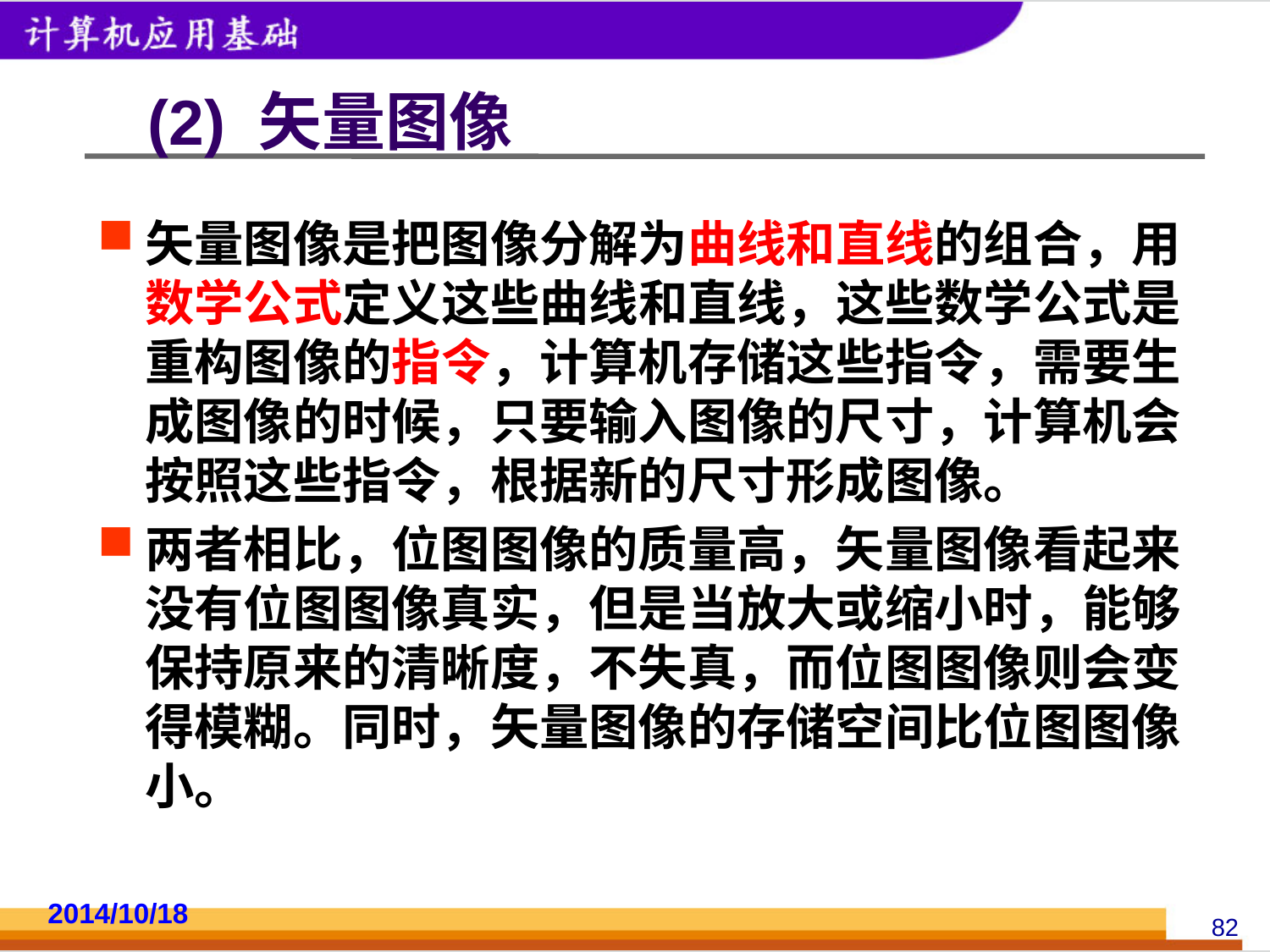

# (2) 矢量图像
矢量图像是把图像分解为曲线和直线的组合，用数学公式定义这些曲线和直线，这些数学公式是重构图像的指令，计算机存储这些指令，需要生成图像的时候，只要输入图像的尺寸，计算机会按照这些指令，根据新的尺寸形成图像。
两者相比，位图图像的质量高，矢量图像看起来没有位图图像真实，但是当放大或缩小时，能够保持原来的清晰度，不失真，而位图图像则会变得模糊。同时，矢量图像的存储空间比位图图像小。
2014/10/18